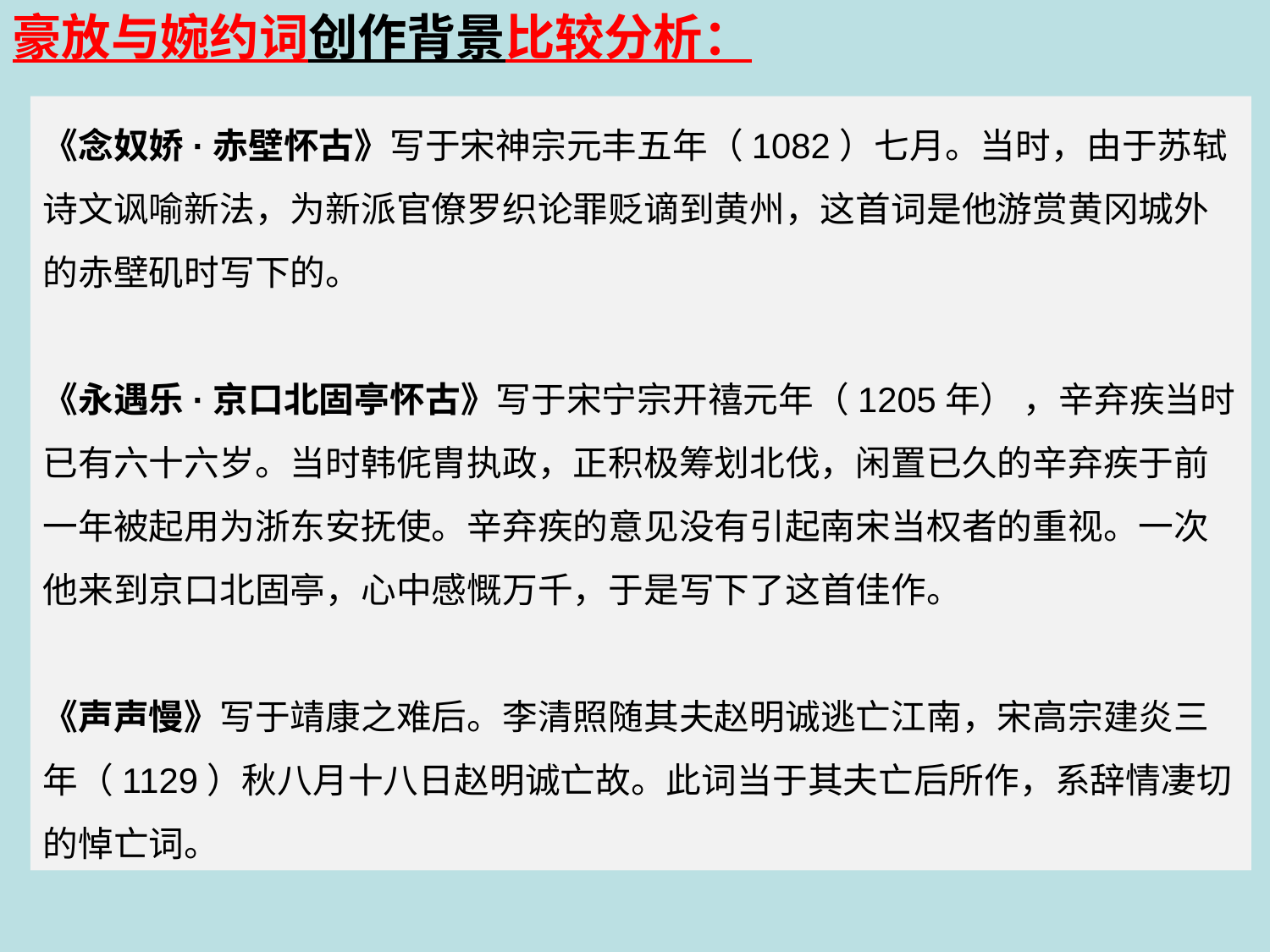

豪放与婉约词创作背景比较分析：

《念奴娇·赤壁怀古》写于宋神宗元丰五年（1082）七月。当时，由于苏轼诗文讽喻新法，为新派官僚罗织论罪贬谪到黄州，这首词是他游赏黄冈城外的赤壁矶时写下的。

《永遇乐·京口北固亭怀古》写于宋宁宗开禧元年（1205年） ，辛弃疾当时已有六十六岁。当时韩侂胄执政，正积极筹划北伐，闲置已久的辛弃疾于前一年被起用为浙东安抚使。辛弃疾的意见没有引起南宋当权者的重视。一次他来到京口北固亭，心中感慨万千，于是写下了这首佳作。

《声声慢》写于靖康之难后。李清照随其夫赵明诚逃亡江南，宋高宗建炎三年（1129）秋八月十八日赵明诚亡故。此词当于其夫亡后所作，系辞情凄切的悼亡词。